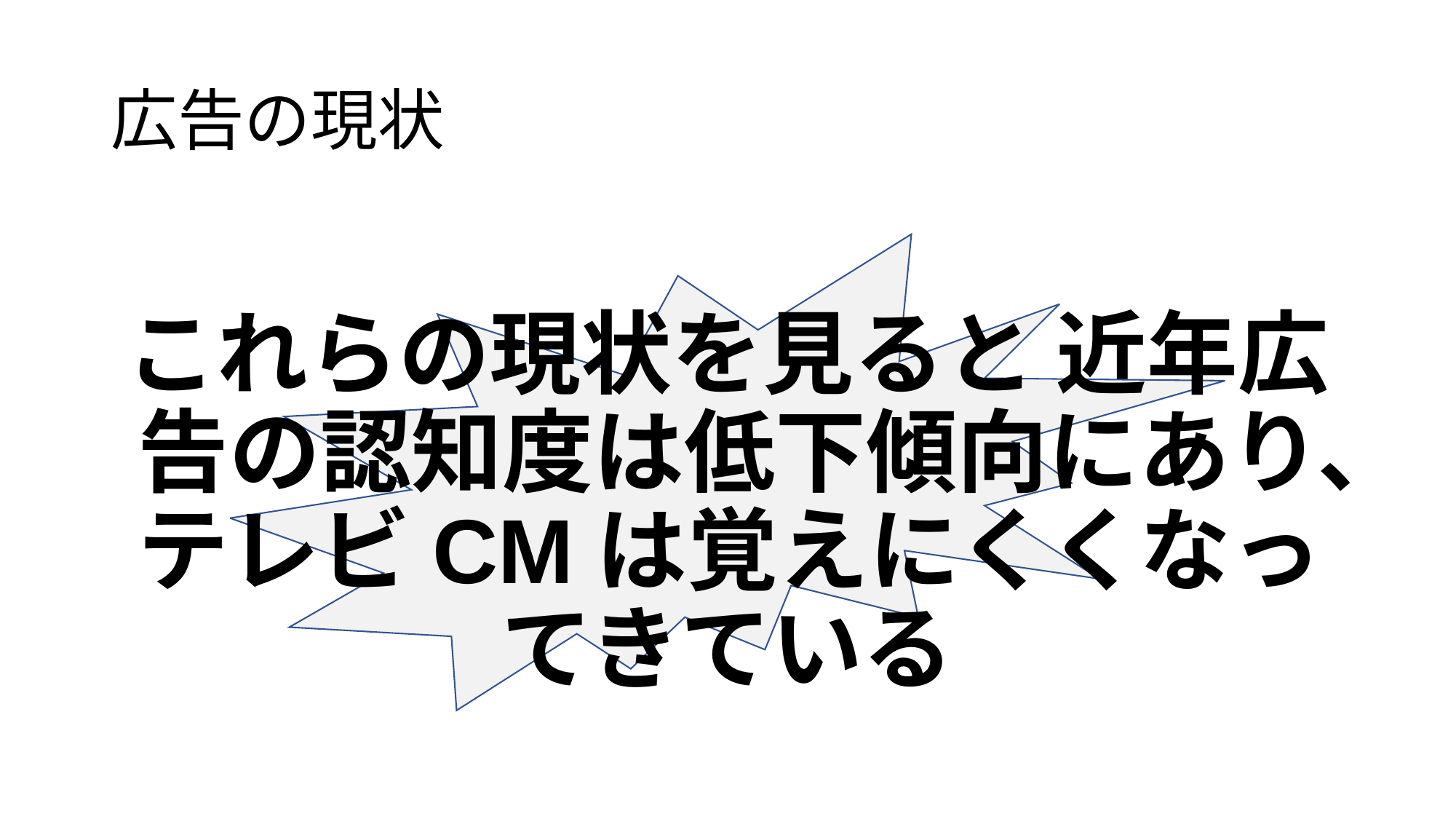

# 広告の現状

これらの現状を見ると 近年広告の認知度は低下傾向にあり、テレビCMは覚えにくくなってきている